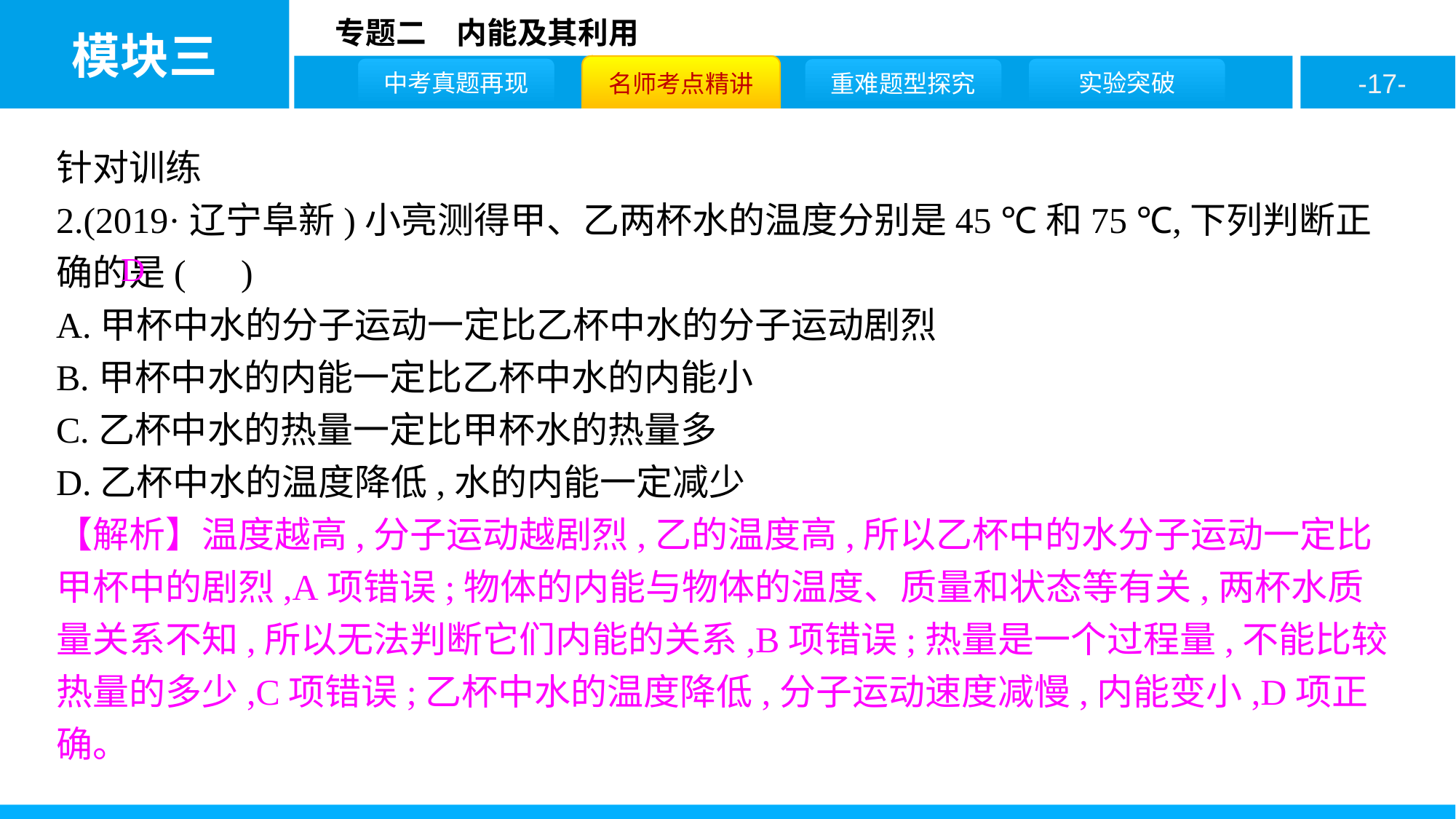

针对训练
2.(2019·辽宁阜新)小亮测得甲、乙两杯水的温度分别是45 ℃和75 ℃,下列判断正确的是(      )
A.甲杯中水的分子运动一定比乙杯中水的分子运动剧烈
B.甲杯中水的内能一定比乙杯中水的内能小
C.乙杯中水的热量一定比甲杯水的热量多
D.乙杯中水的温度降低,水的内能一定减少
【解析】温度越高,分子运动越剧烈,乙的温度高,所以乙杯中的水分子运动一定比甲杯中的剧烈,A项错误;物体的内能与物体的温度、质量和状态等有关,两杯水质量关系不知,所以无法判断它们内能的关系,B项错误;热量是一个过程量,不能比较热量的多少,C项错误;乙杯中水的温度降低,分子运动速度减慢,内能变小,D项正确。
D